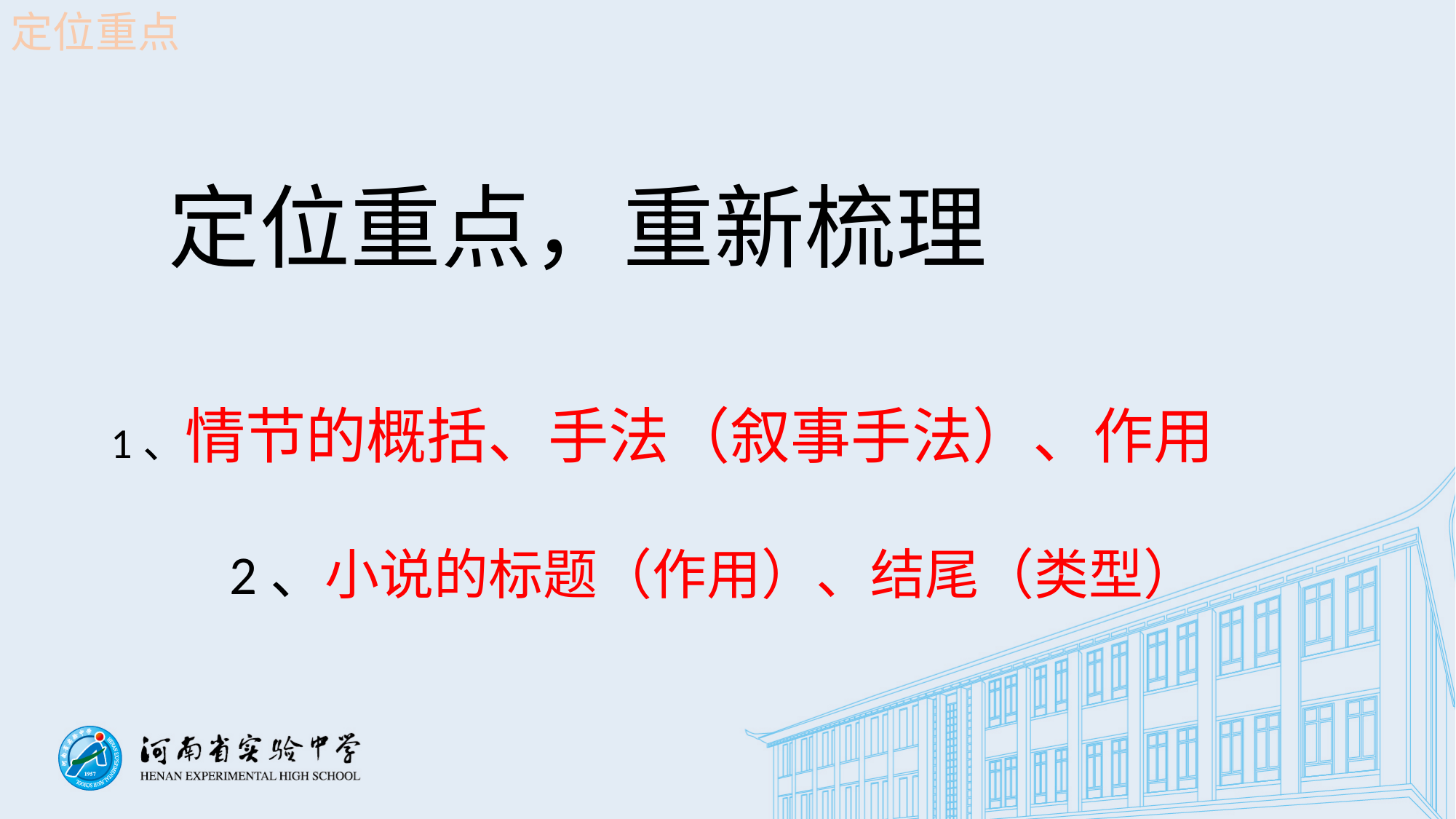

定位重点
# 定位重点，重新梳理

1、情节的概括、手法（叙事手法）、作用

            2、小说的标题（作用）、结尾（类型）